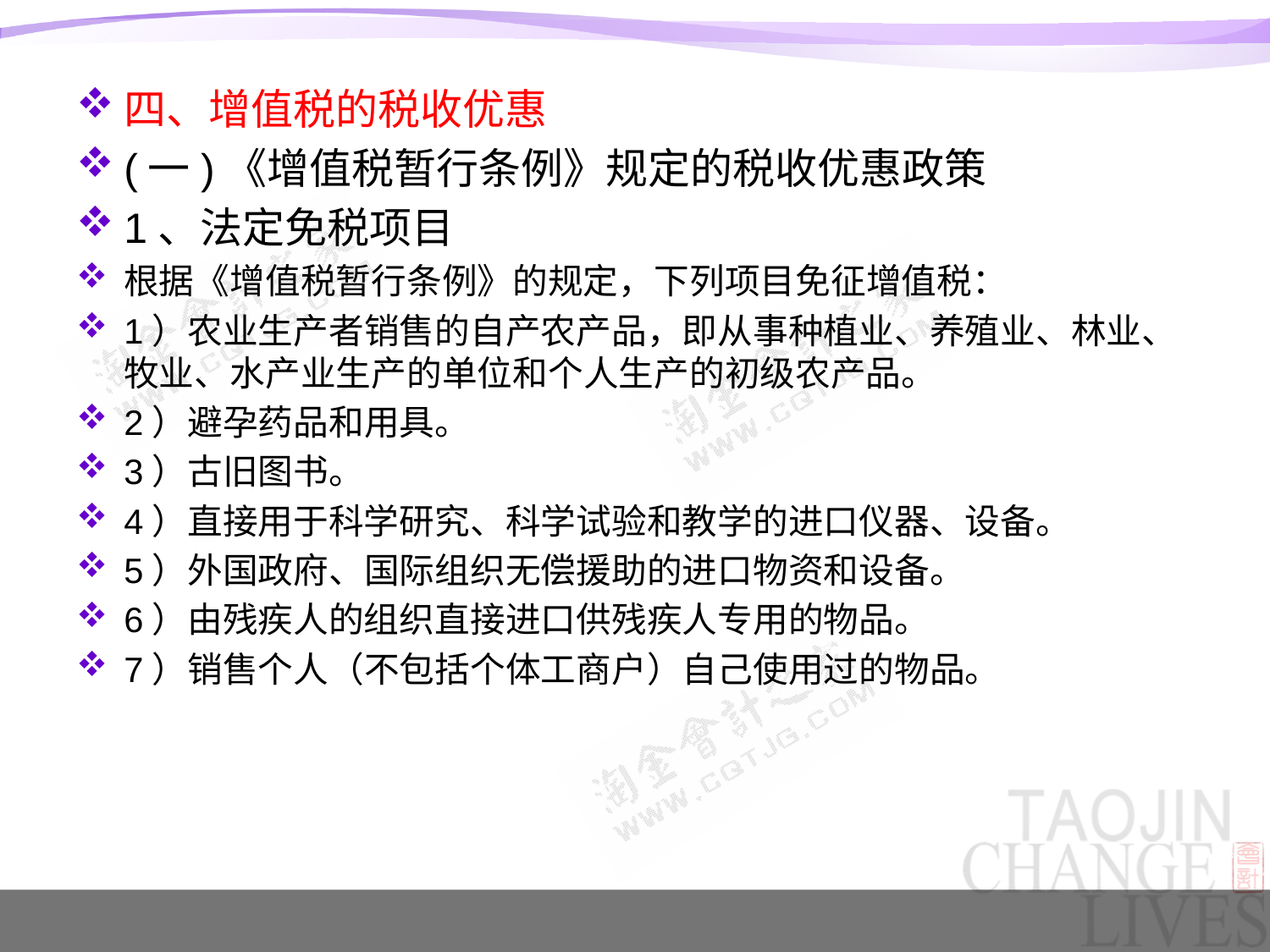

#
四、增值税的税收优惠
(一)《增值税暂行条例》规定的税收优惠政策
1、法定免税项目
根据《增值税暂行条例》的规定，下列项目免征增值税：
1）农业生产者销售的自产农产品，即从事种植业、养殖业、林业、牧业、水产业生产的单位和个人生产的初级农产品。
2）避孕药品和用具。
3）古旧图书。
4）直接用于科学研究、科学试验和教学的进口仪器、设备。
5）外国政府、国际组织无偿援助的进口物资和设备。
6）由残疾人的组织直接进口供残疾人专用的物品。
7）销售个人（不包括个体工商户）自己使用过的物品。